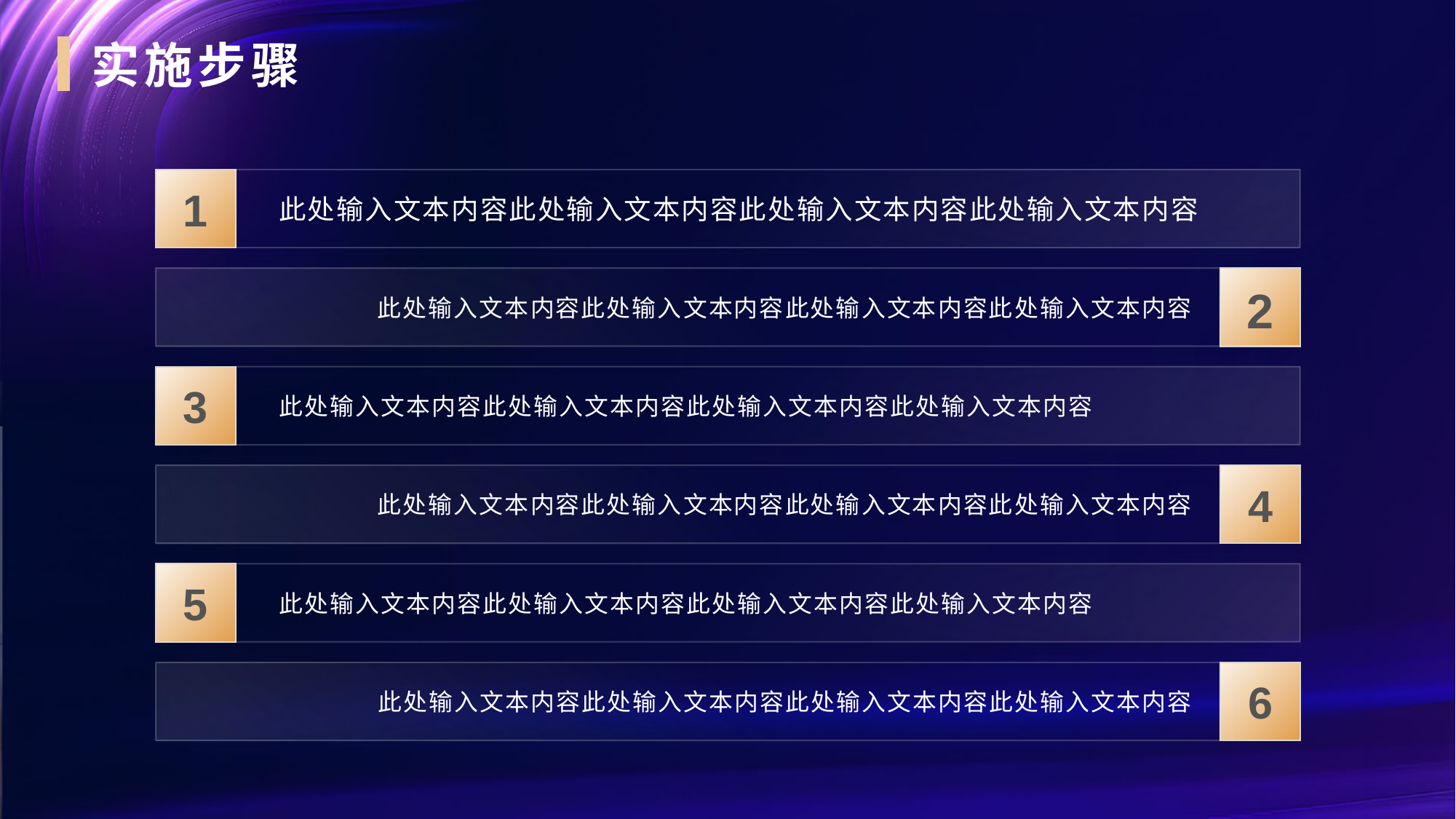

实施步骤

1
此处输入文本内容此处输入文本内容此处输入文本内容此处输入文本内容

2
此处输入文本内容此处输入文本内容此处输入文本内容此处输入文本内容

3
此处输入文本内容此处输入文本内容此处输入文本内容此处输入文本内容

4
此处输入文本内容此处输入文本内容此处输入文本内容此处输入文本内容

5
此处输入文本内容此处输入文本内容此处输入文本内容此处输入文本内容

6
此处输入文本内容此处输入文本内容此处输入文本内容此处输入文本内容